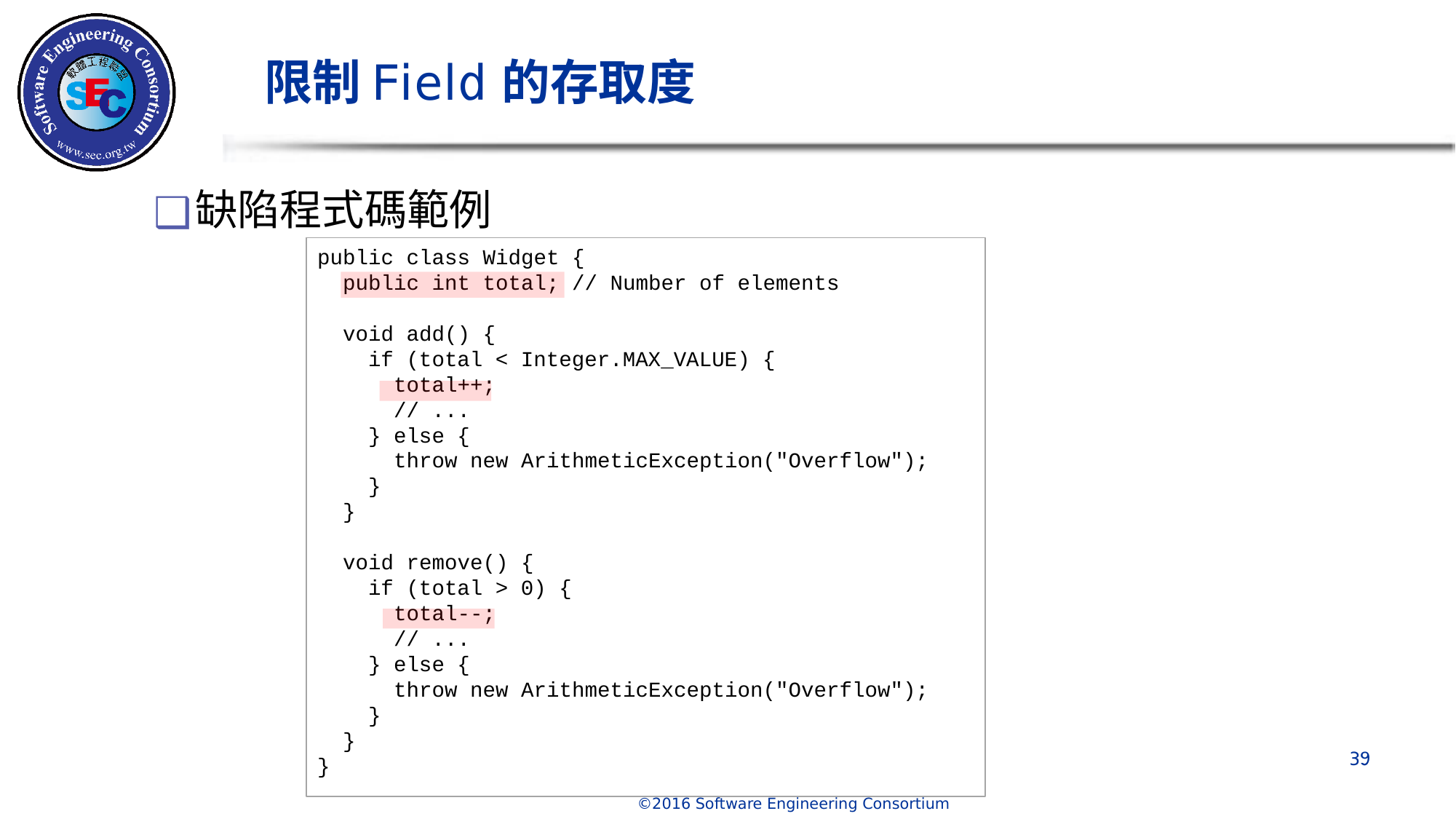

# 限制Field的存取度
缺陷程式碼範例

public class Widget {
  public int total; // Number of elements

  void add() {
    if (total < Integer.MAX_VALUE) {
      total++;
      // ...
    } else {
      throw new ArithmeticException("Overflow");
    }
  }

  void remove() {
    if (total > 0) {
      total--;
      // ...
    } else {
      throw new ArithmeticException("Overflow");
    }
  }
}

39